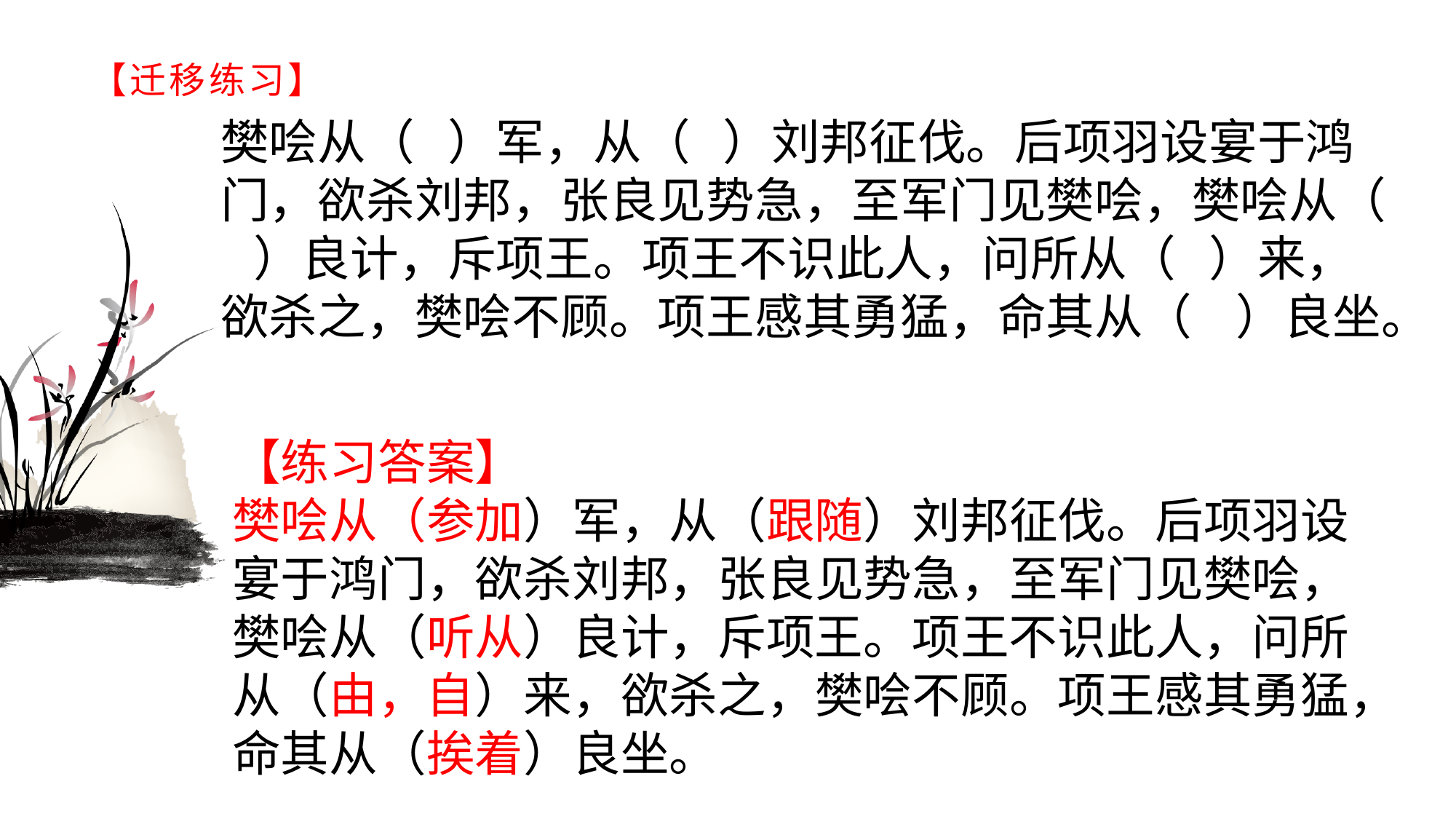

# 【迁移练习】
樊哙从（   ）军，从（   ）刘邦征伐。后项羽设宴于鸿门，欲杀刘邦，张良见势急，至军门见樊哙，樊哙从（    ）良计，斥项王。项王不识此人，问所从（   ）来，欲杀之，樊哙不顾。项王感其勇猛，命其从（    ）良坐。
【练习答案】樊哙从（参加）军，从（跟随）刘邦征伐。后项羽设宴于鸿门，欲杀刘邦，张良见势急，至军门见樊哙，樊哙从（听从）良计，斥项王。项王不识此人，问所从（由，自）来，欲杀之，樊哙不顾。项王感其勇猛，命其从（挨着）良坐。